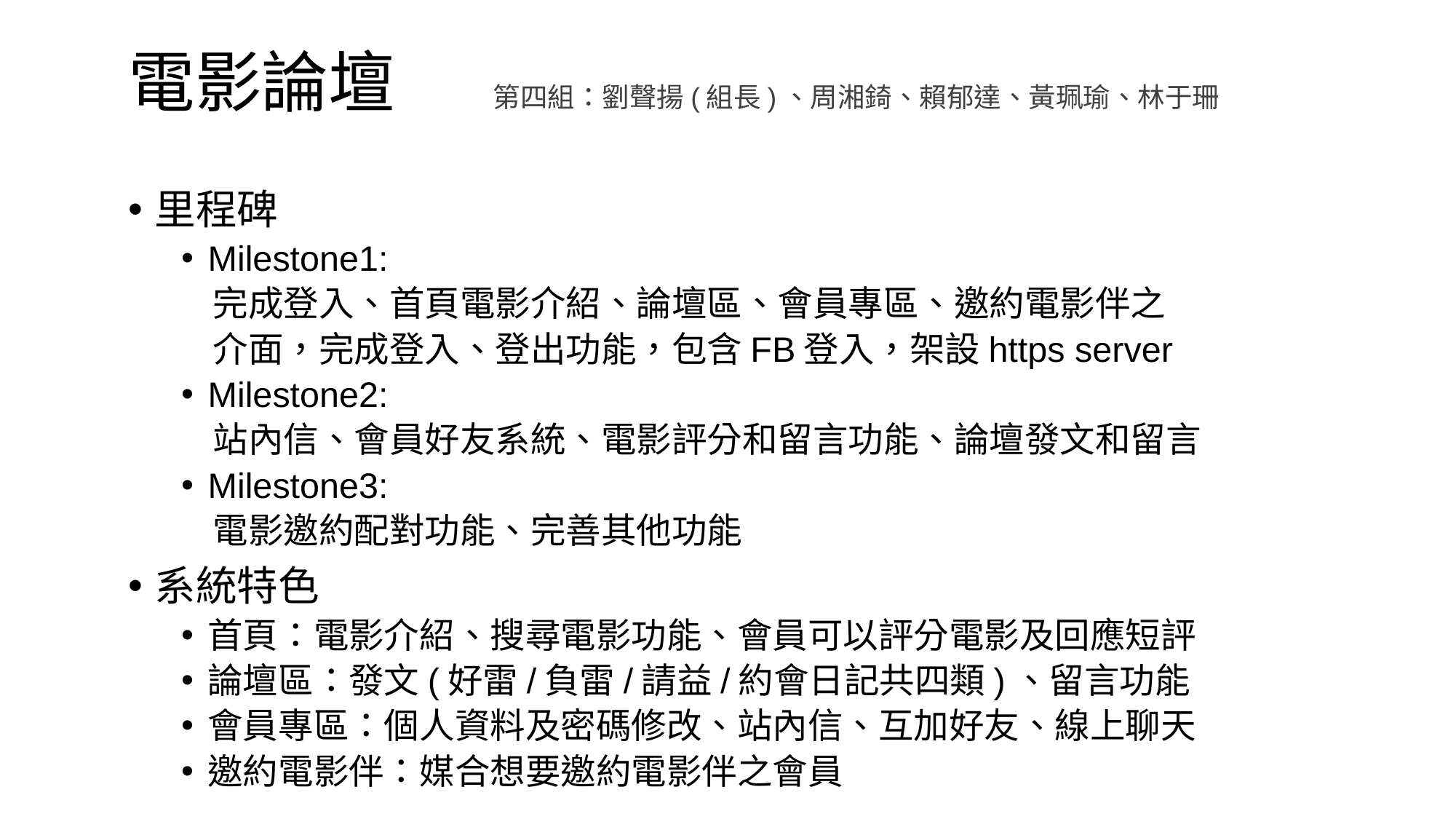

# 電影論壇
第四組：劉聲揚(組長)、周湘錡、賴郁達、黃珮瑜、林于珊
里程碑
Milestone1:
   完成登入、首頁電影介紹、論壇區、會員專區、邀約電影伴之
   介面，完成登入、登出功能，包含FB登入，架設https server
Milestone2:
   站內信、會員好友系統、電影評分和留言功能、論壇發文和留言
Milestone3:
   電影邀約配對功能、完善其他功能
系統特色
首頁：電影介紹、搜尋電影功能、會員可以評分電影及回應短評
論壇區：發文(好雷/負雷/請益/約會日記共四類)、留言功能
會員專區：個人資料及密碼修改、站內信、互加好友、線上聊天
邀約電影伴：媒合想要邀約電影伴之會員